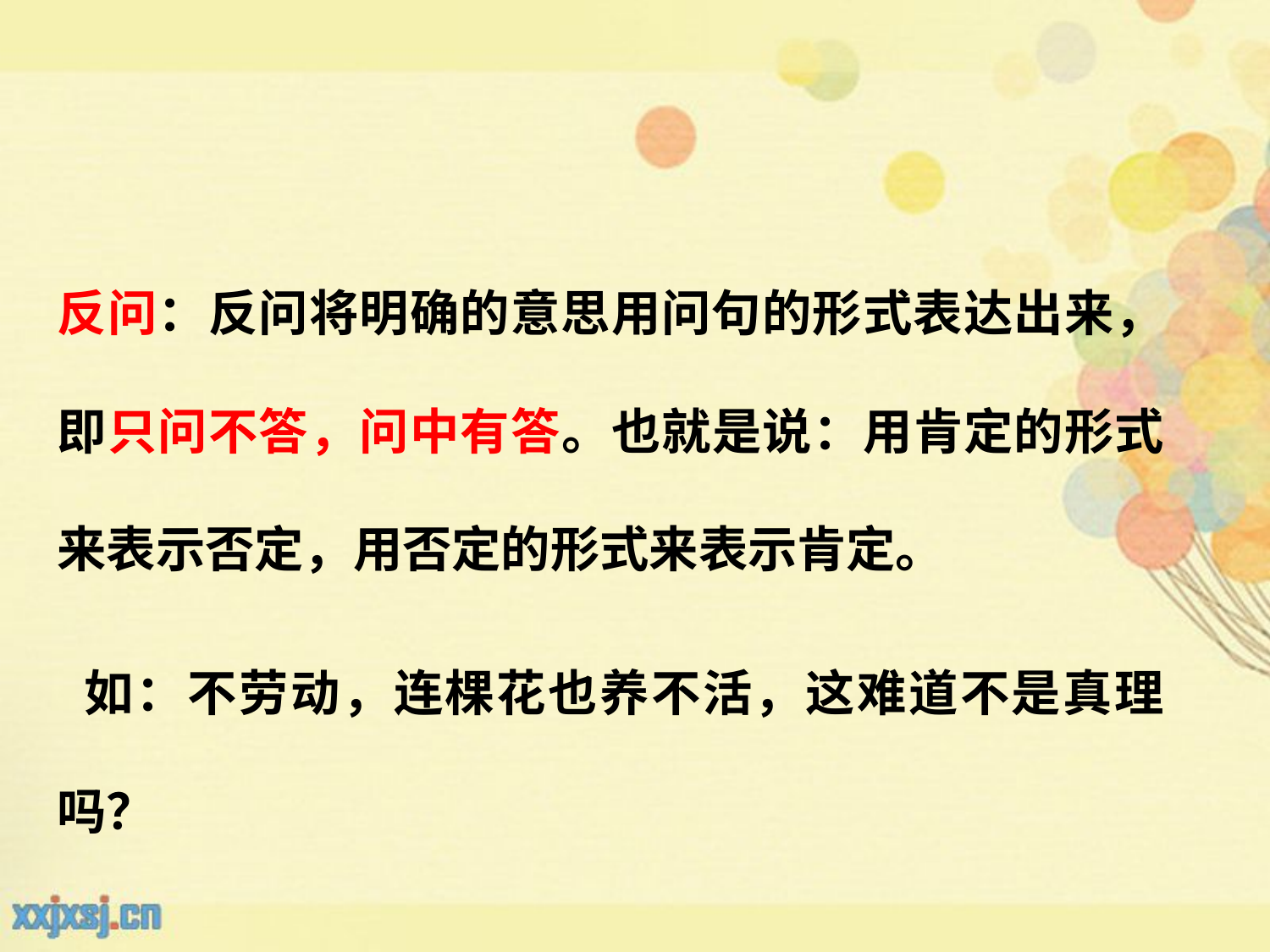

反问：反问将明确的意思用问句的形式表达出来，即只问不答，问中有答。也就是说：用肯定的形式来表示否定，用否定的形式来表示肯定。
 如：不劳动，连棵花也养不活，这难道不是真理吗？